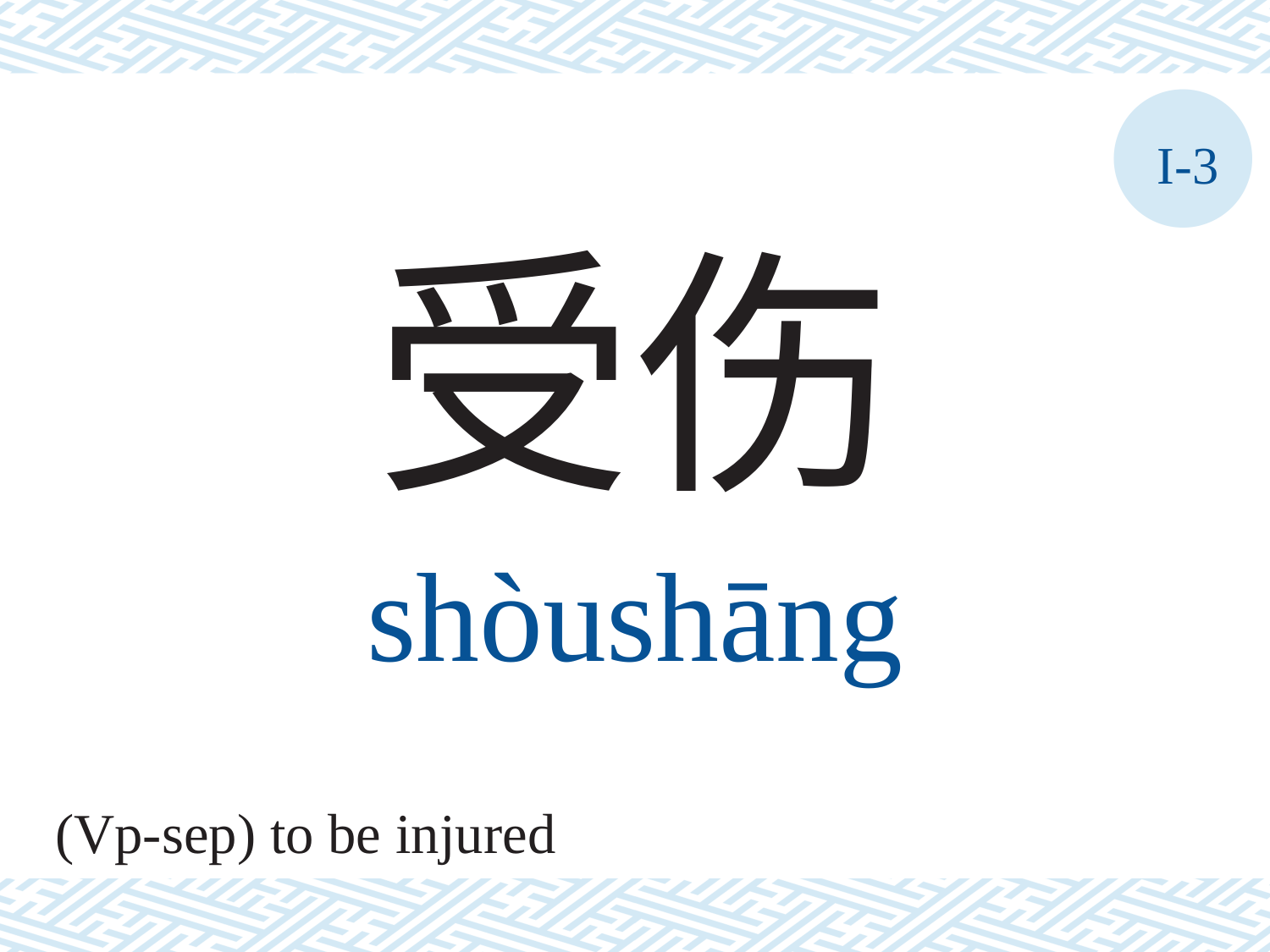

I-3
受伤
shòushāng
(Vp-sep) to be injured